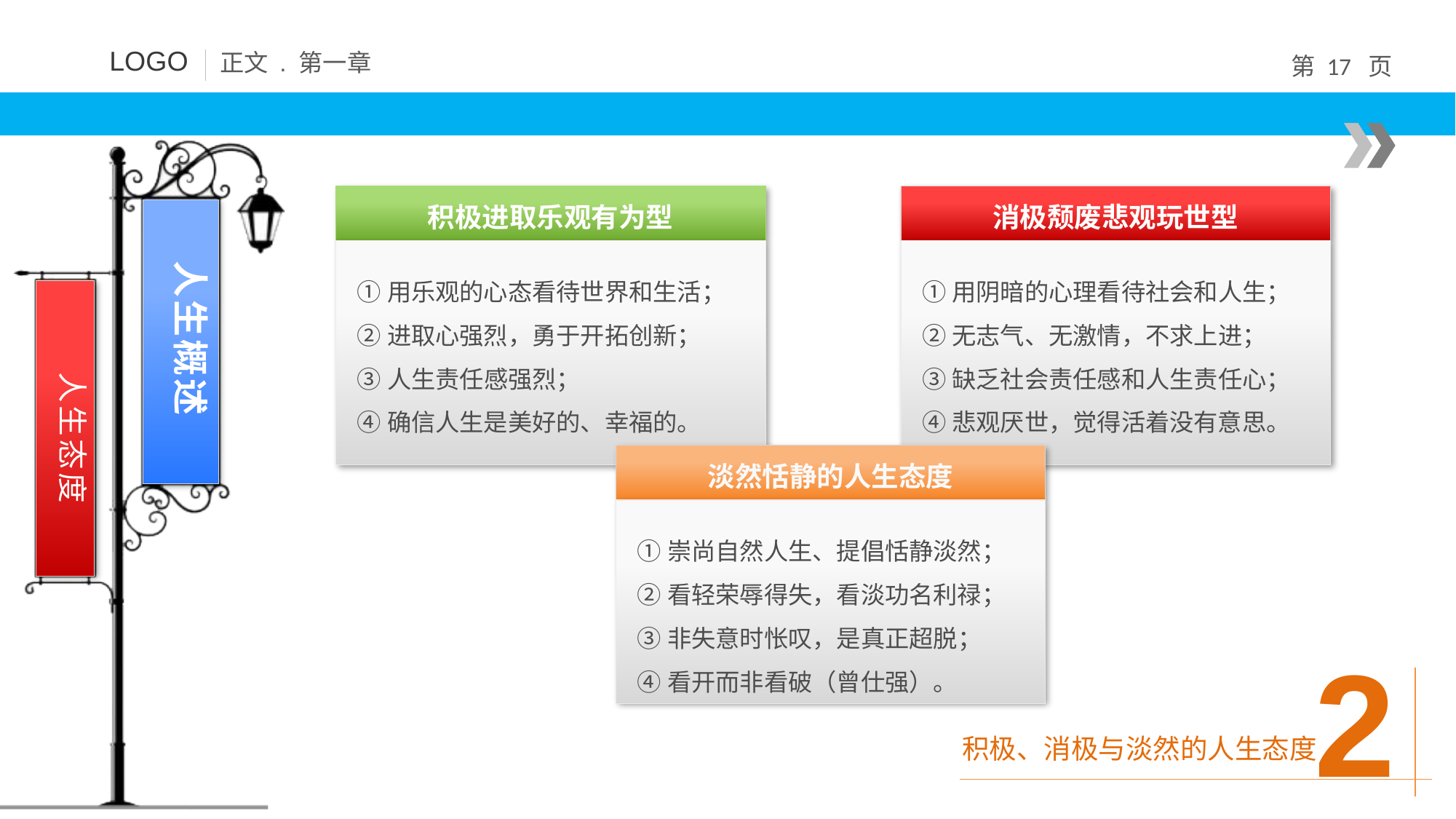

积极进取乐观有为型
①用乐观的心态看待世界和生活；
②进取心强烈，勇于开拓创新；
③人生责任感强烈；
④确信人生是美好的、幸福的。
消极颓废悲观玩世型
①用阴暗的心理看待社会和人生；
②无志气、无激情，不求上进；
③缺乏社会责任感和人生责任心；
④悲观厌世，觉得活着没有意思。
人生态度
淡然恬静的人生态度
①崇尚自然人生、提倡恬静淡然；
②看轻荣辱得失，看淡功名利禄；
③非失意时怅叹，是真正超脱；
④看开而非看破（曾仕强）。
2
积极、消极与淡然的人生态度